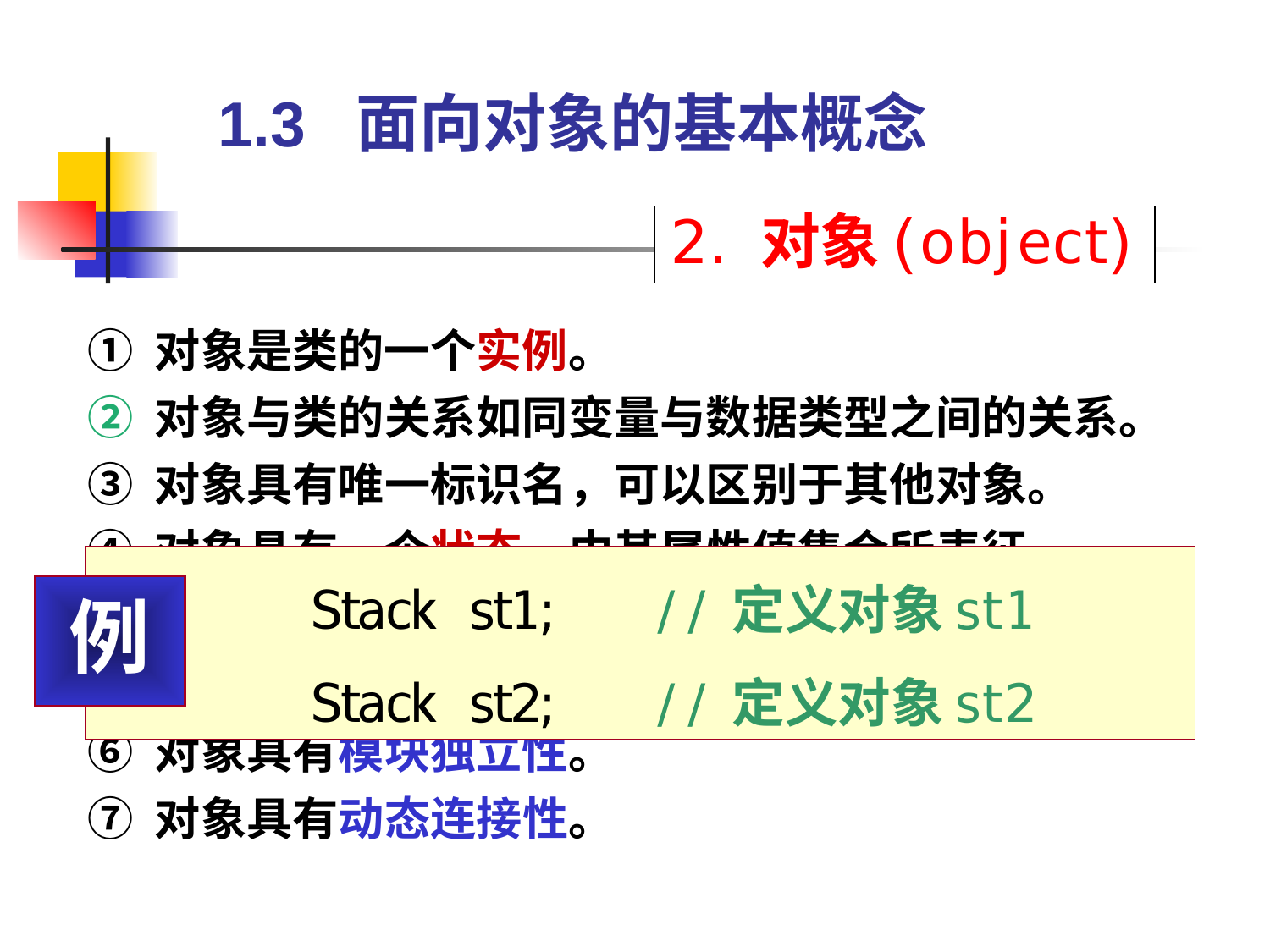

# 1.3  面向对象的基本概念
2. 对象(object)
① 对象是类的一个实例。
② 对象与类的关系如同变量与数据类型之间的关系。
③ 对象具有唯一标识名，可以区别于其他对象。
④ 对象具有一个状态，由其属性值集合所表征。
⑤ 对象有一组操作方法即服务，每个操作决定对象的
   一种行为。
⑥ 对象具有模块独立性。
⑦ 对象具有动态连接性。
             Stack  st1;      //定义对象st1
             Stack  st2;      //定义对象st2
例